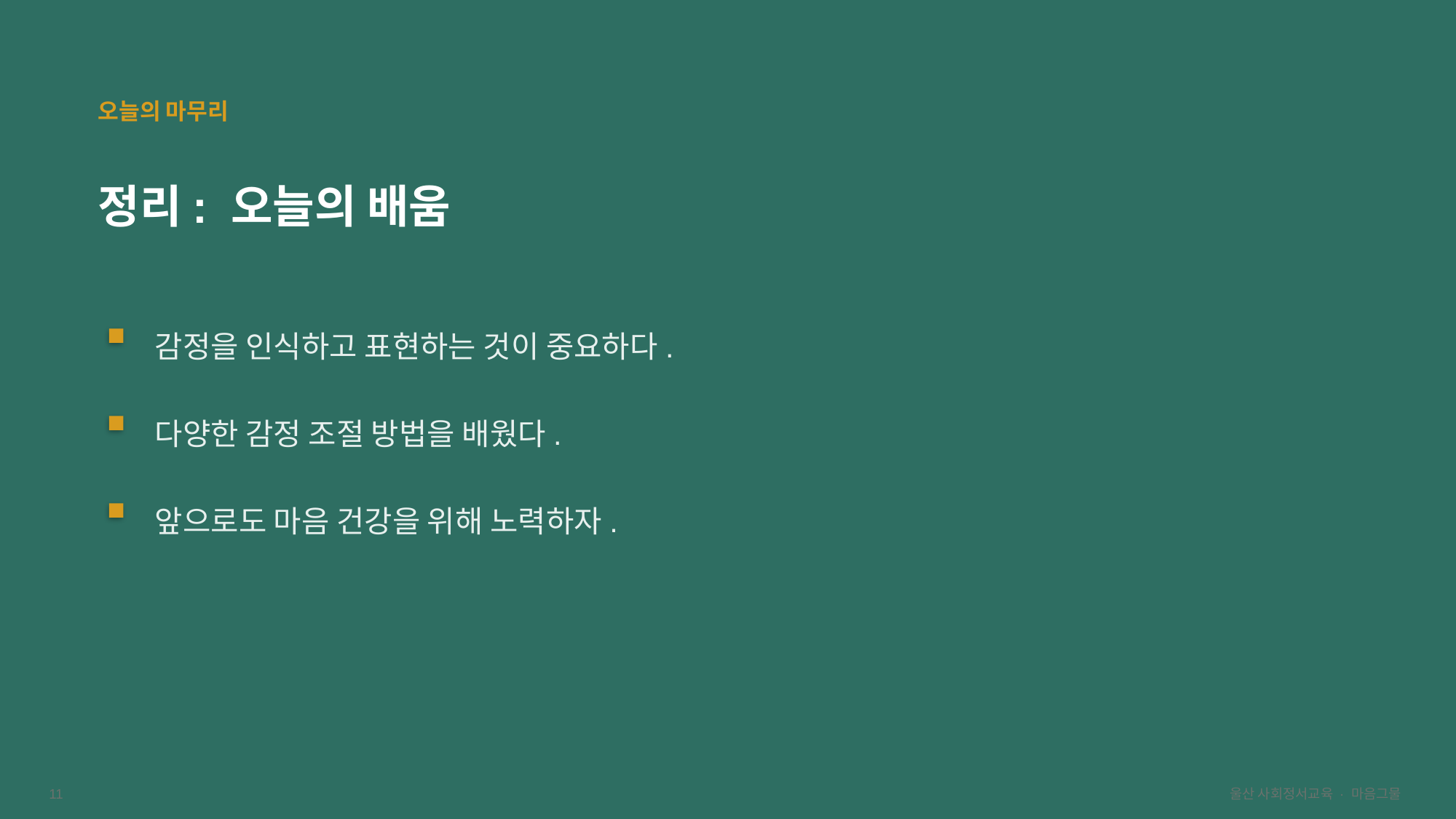

오늘의 마무리
정리: 오늘의 배움
감정을 인식하고 표현하는 것이 중요하다.

다양한 감정 조절 방법을 배웠다.

앞으로도 마음 건강을 위해 노력하자.

11
울산 사회정서교육 · 마음그물